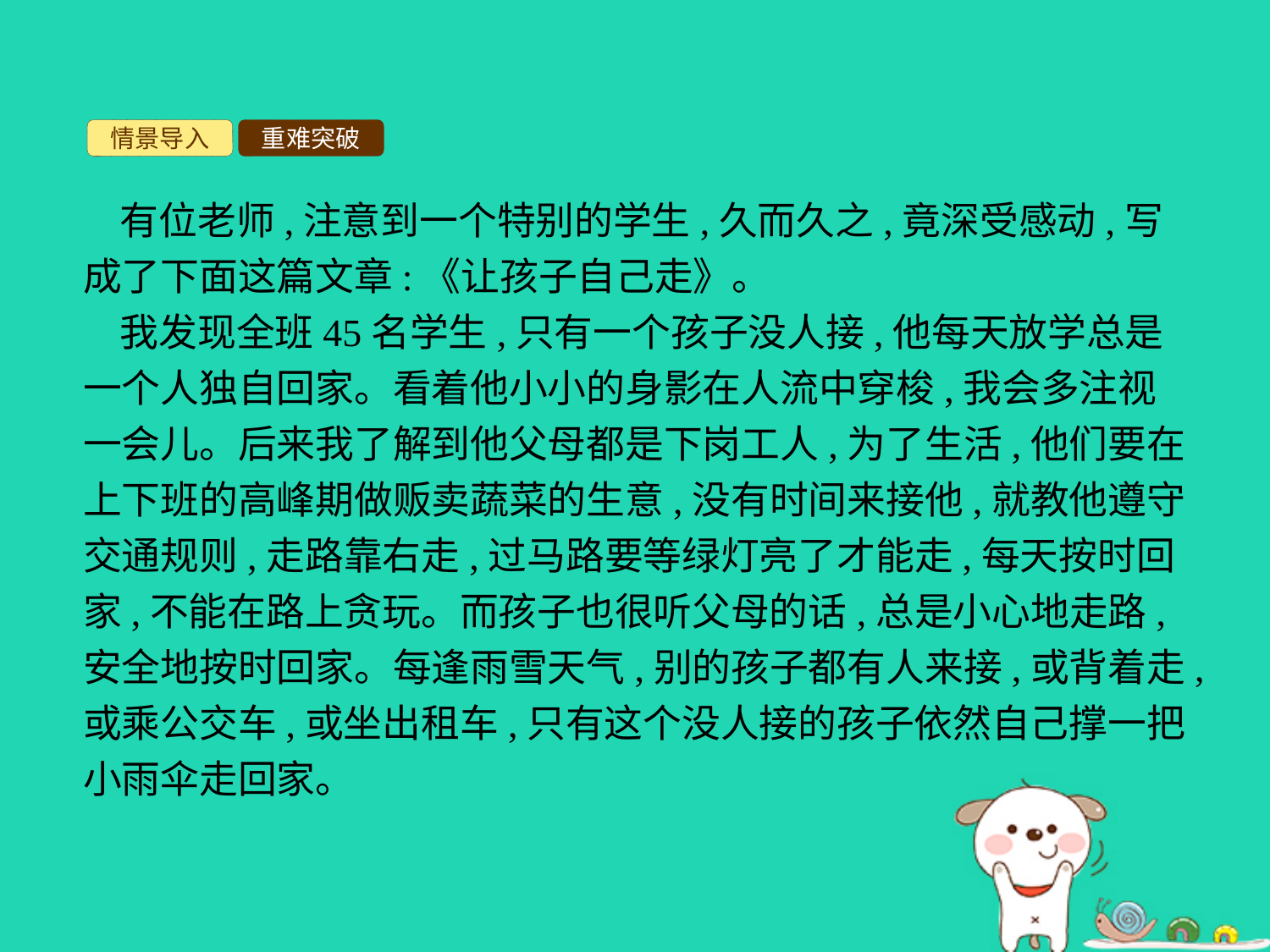

情景导入
重难突破
有位老师,注意到一个特别的学生,久而久之,竟深受感动,写成了下面这篇文章:《让孩子自己走》。
我发现全班45名学生,只有一个孩子没人接,他每天放学总是一个人独自回家。看着他小小的身影在人流中穿梭,我会多注视一会儿。后来我了解到他父母都是下岗工人,为了生活,他们要在上下班的高峰期做贩卖蔬菜的生意,没有时间来接他,就教他遵守交通规则,走路靠右走,过马路要等绿灯亮了才能走,每天按时回家,不能在路上贪玩。而孩子也很听父母的话,总是小心地走路,安全地按时回家。每逢雨雪天气,别的孩子都有人来接,或背着走,或乘公交车,或坐出租车,只有这个没人接的孩子依然自己撑一把小雨伞走回家。